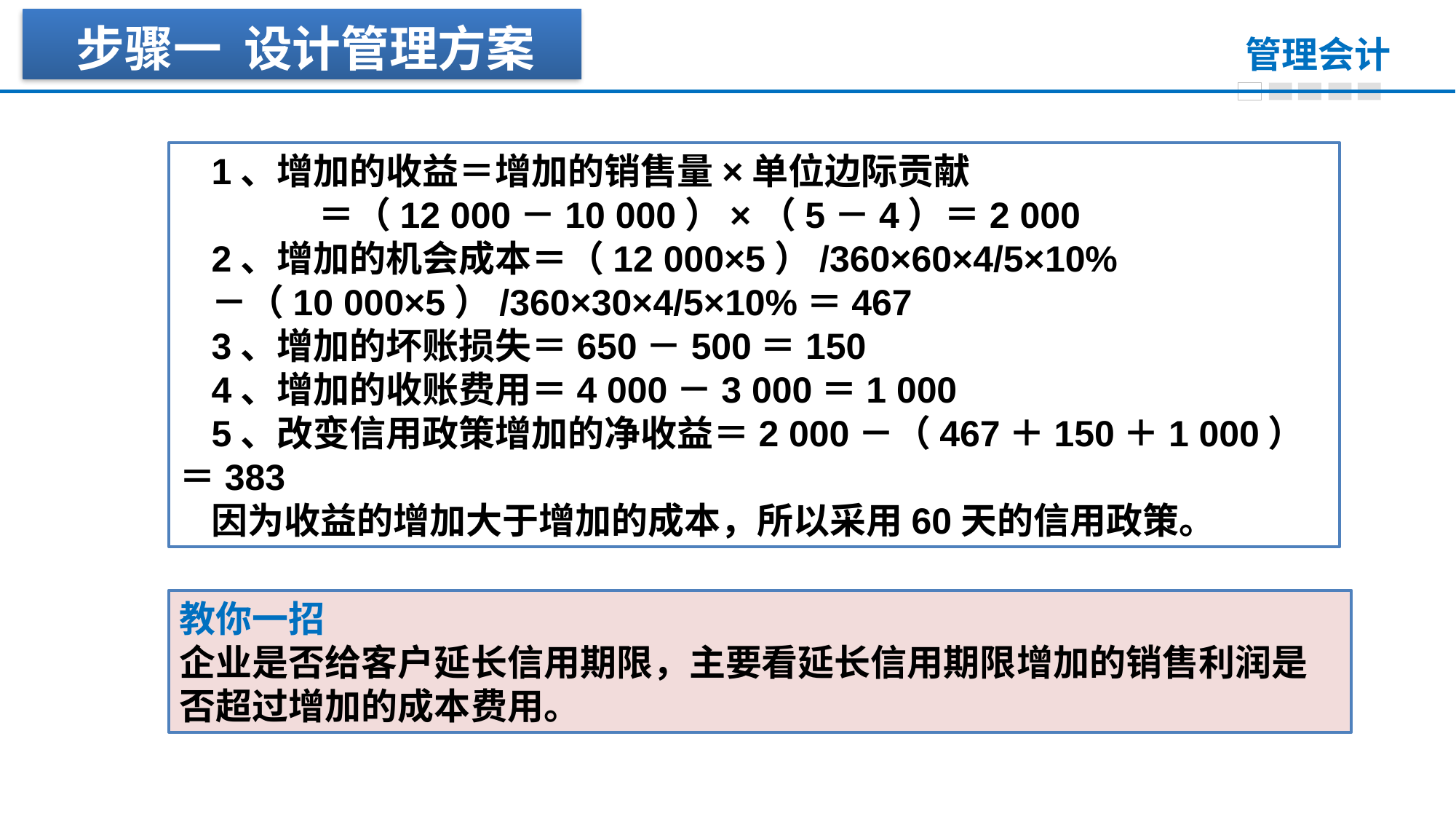

步骤一  设计管理方案
1、增加的收益＝增加的销售量×单位边际贡献
            ＝（12 000－10 000）×（5－4）＝2 000
2、增加的机会成本＝（12 000×5）/360×60×4/5×10%
－（10 000×5）/360×30×4/5×10%＝467
3、增加的坏账损失＝650－500＝150
4、增加的收账费用＝4 000－3 000＝1 000
5、改变信用政策增加的净收益＝2 000－（467＋150＋1 000）＝383
因为收益的增加大于增加的成本，所以采用60天的信用政策。
教你一招
企业是否给客户延长信用期限，主要看延长信用期限增加的销售利润是否超过增加的成本费用。